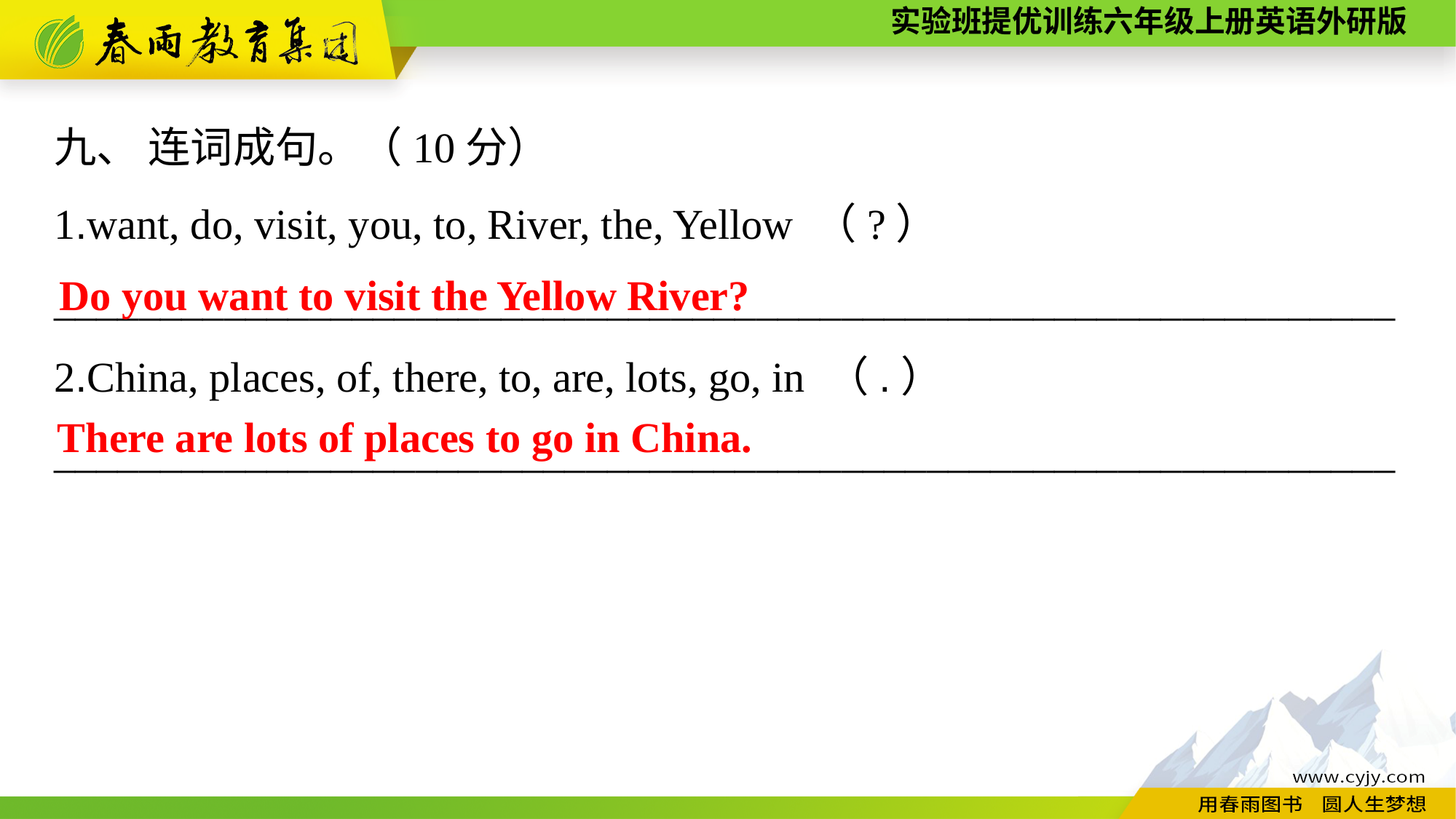

九、 连词成句。（10分）
1.want, do, visit, you, to, River, the, Yellow （?）
_______________________________________________________________
2.China, places, of, there, to, are, lots, go, in （.）
_______________________________________________________________
Do you want to visit the Yellow River?
There are lots of places to go in China.